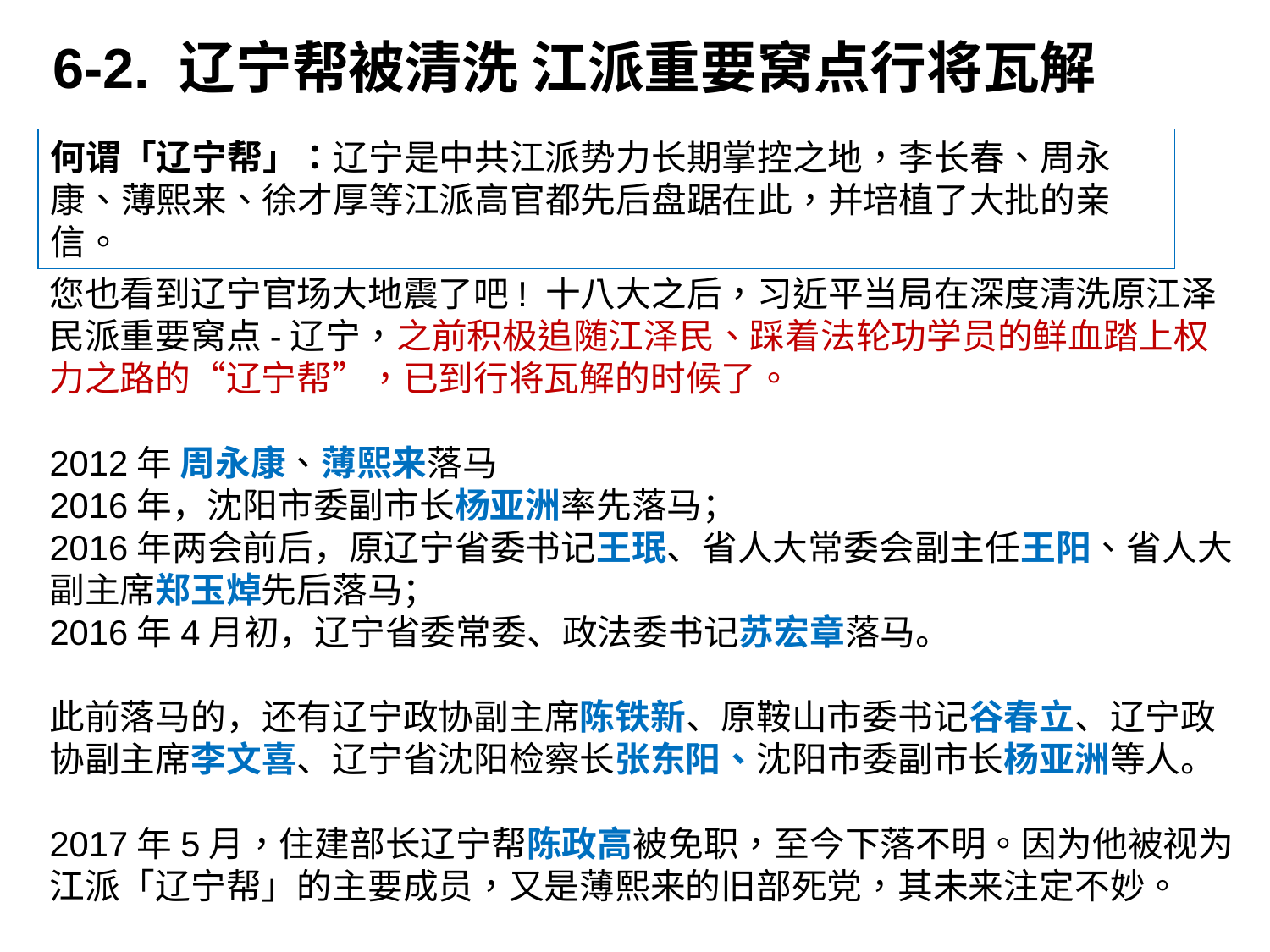

6-2. 辽宁帮被清洗 江派重要窝点行将瓦解
何谓「辽宁帮」：辽宁是中共江派势力长期掌控之地，李长春、周永康、薄熙来、徐才厚等江派高官都先后盘踞在此，并培植了大批的亲信。
您也看到辽宁官场大地震了吧! 十八大之后，习近平当局在深度清洗原江泽民派重要窝点-辽宁，之前积极追随江泽民、踩着法轮功学员的鲜血踏上权力之路的“辽宁帮”，已到行将瓦解的时候了。

2012年 周永康、薄熙来落马
2016年，沈阳市委副市长杨亚洲率先落马；
2016年两会前后，原辽宁省委书记王珉、省人大常委会副主任王阳、省人大副主席郑玉焯先后落马；
2016年4月初，辽宁省委常委、政法委书记苏宏章落马。

此前落马的，还有辽宁政协副主席陈铁新、原鞍山市委书记谷春立、辽宁政协副主席李文喜、辽宁省沈阳检察长张东阳、沈阳市委副市长杨亚洲等人。

2017年5月，住建部长辽宁帮陈政高被免职，至今下落不明。因为他被视为江派「辽宁帮」的主要成员，又是薄熙来的旧部死党，其未来注定不妙。